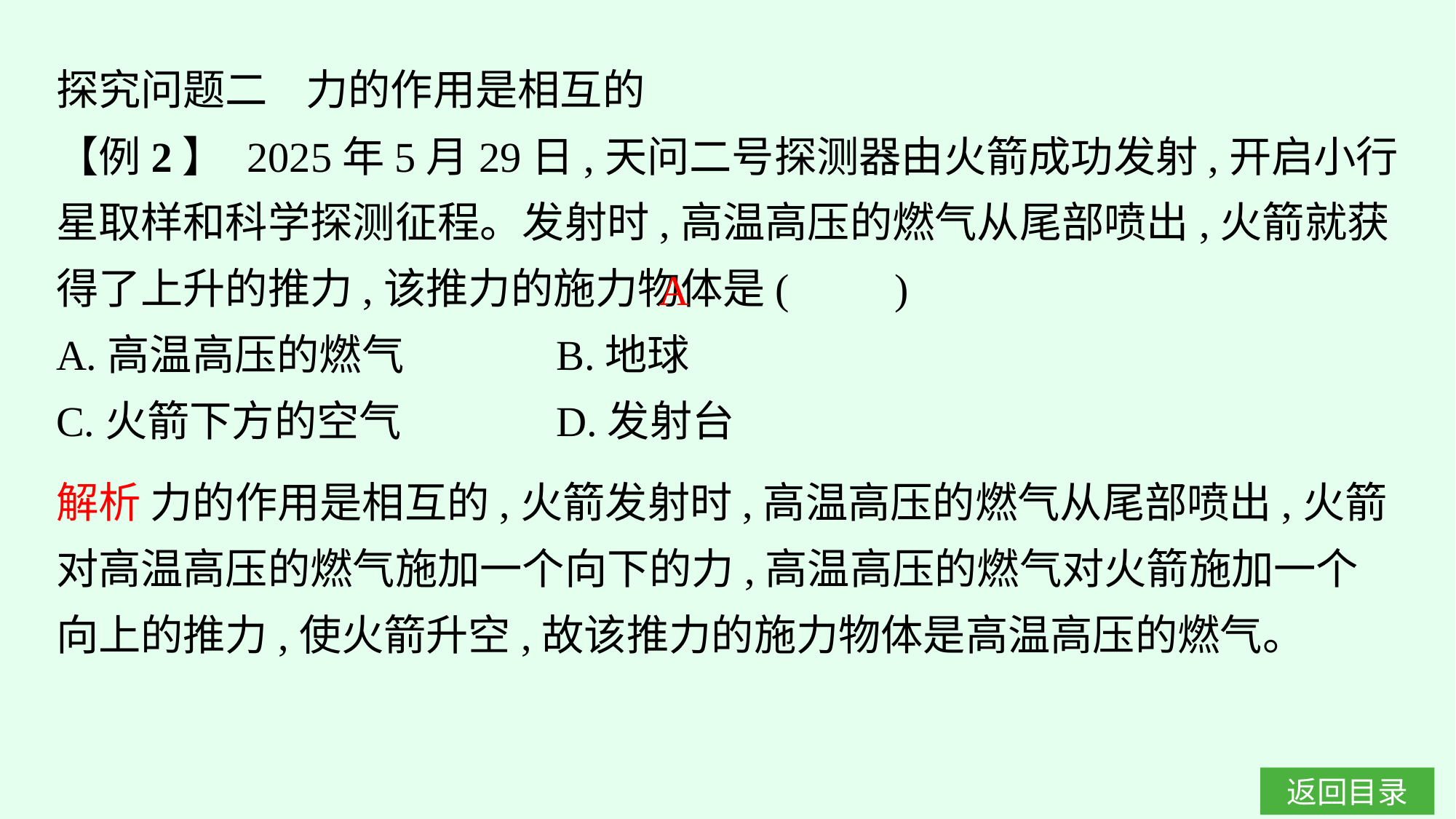

探究问题二    力的作用是相互的
【例2】 2025年5月29日,天问二号探测器由火箭成功发射,开启小行星取样和科学探测征程。发射时,高温高压的燃气从尾部喷出,火箭就获得了上升的推力,该推力的施力物体是(　　)
A.高温高压的燃气		B.地球
C.火箭下方的空气		D.发射台
A
解析 力的作用是相互的,火箭发射时,高温高压的燃气从尾部喷出,火箭对高温高压的燃气施加一个向下的力,高温高压的燃气对火箭施加一个向上的推力,使火箭升空,故该推力的施力物体是高温高压的燃气。